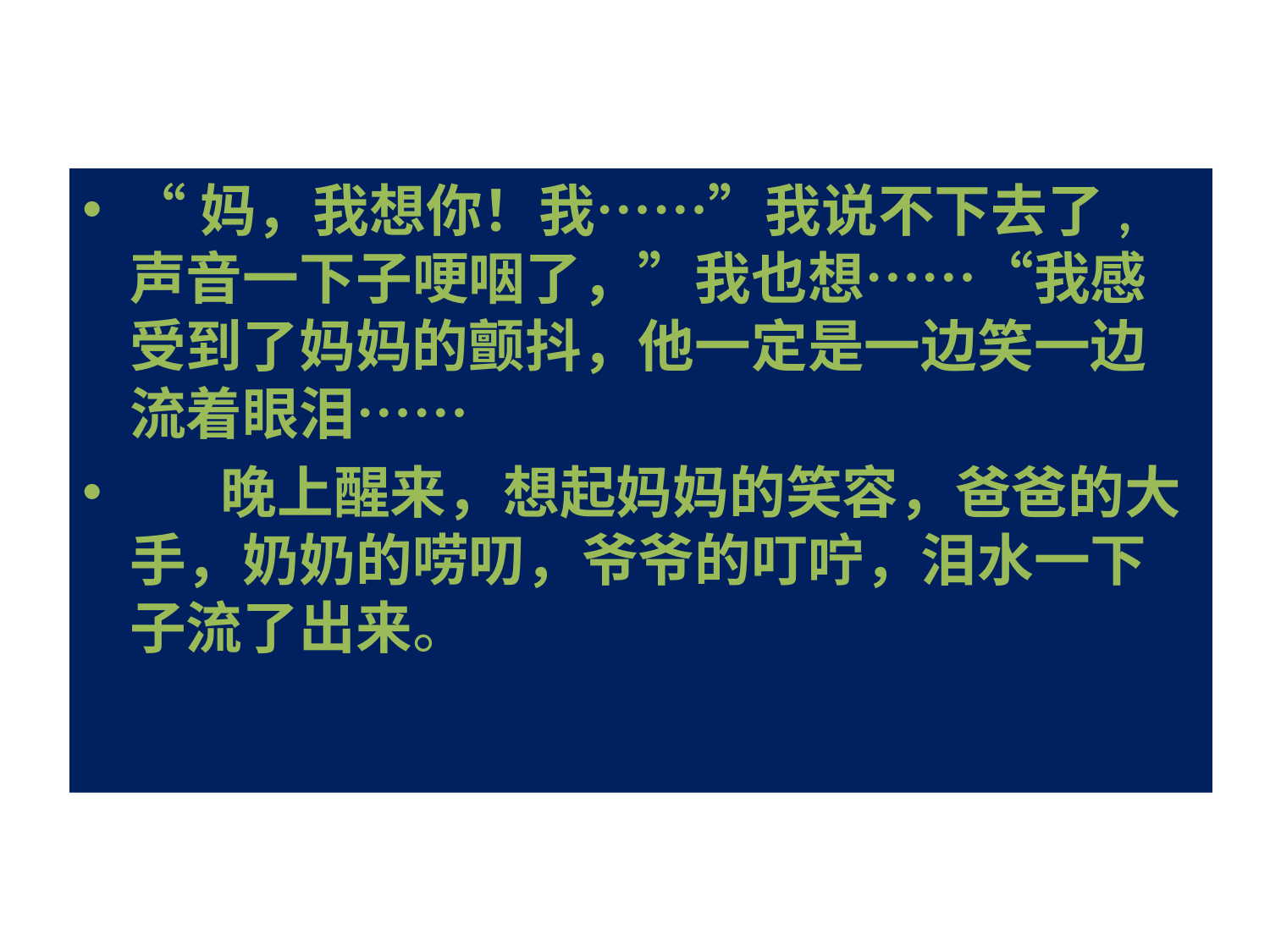

“妈，我想你！我……”我说不下去了,声音一下子哽咽了，”我也想……“我感受到了妈妈的颤抖，他一定是一边笑一边流着眼泪……
      晚上醒来，想起妈妈的笑容，爸爸的大手，奶奶的唠叨，爷爷的叮咛，泪水一下子流了出来。